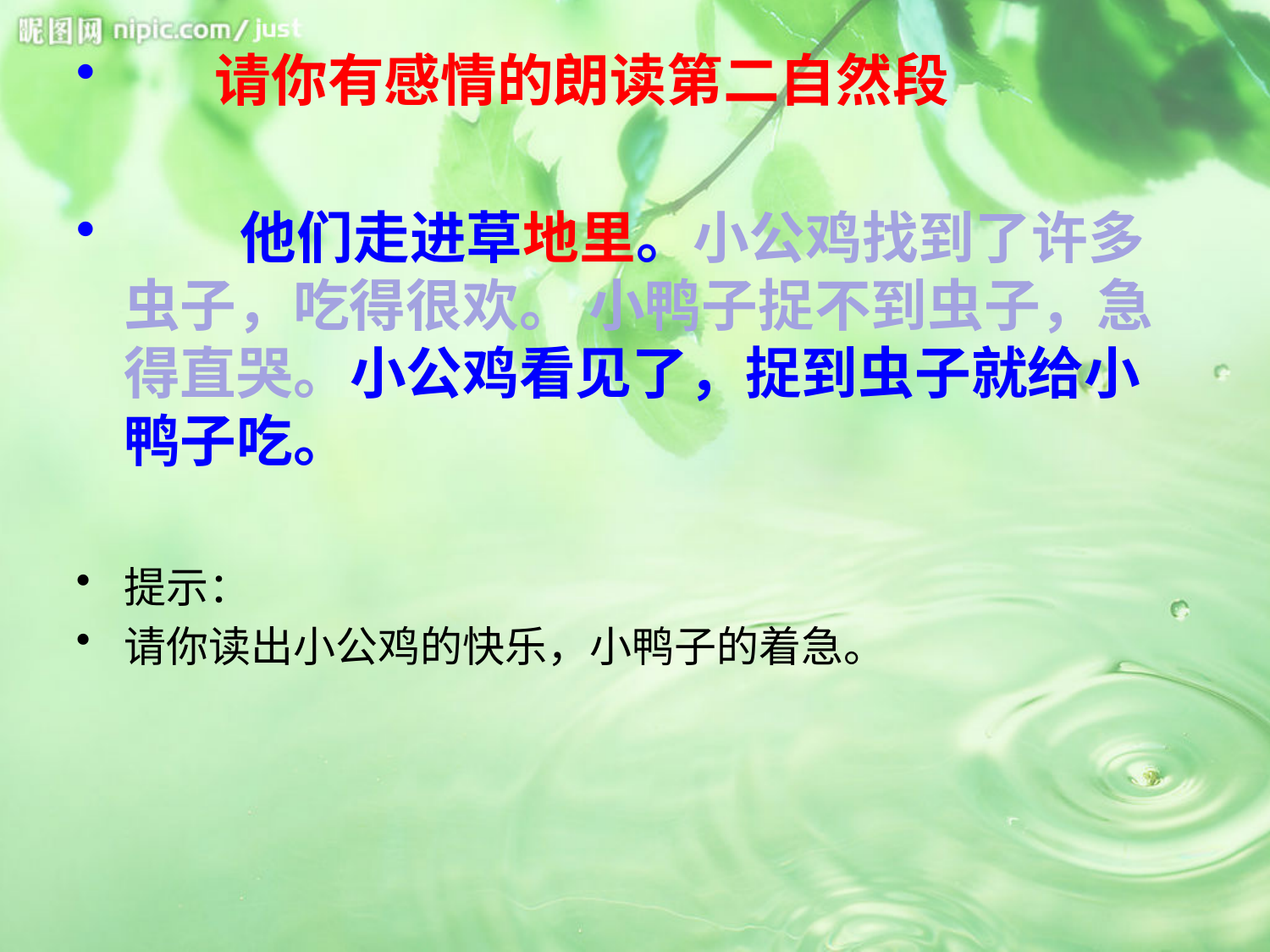

# 请你有感情的朗读第二自然段

        他们走进草地里。小公鸡找到了许多虫子，吃得很欢。 小鸭子捉不到虫子，急得直哭。小公鸡看见了，捉到虫子就给小鸭子吃。

提示：
请你读出小公鸡的快乐，小鸭子的着急。